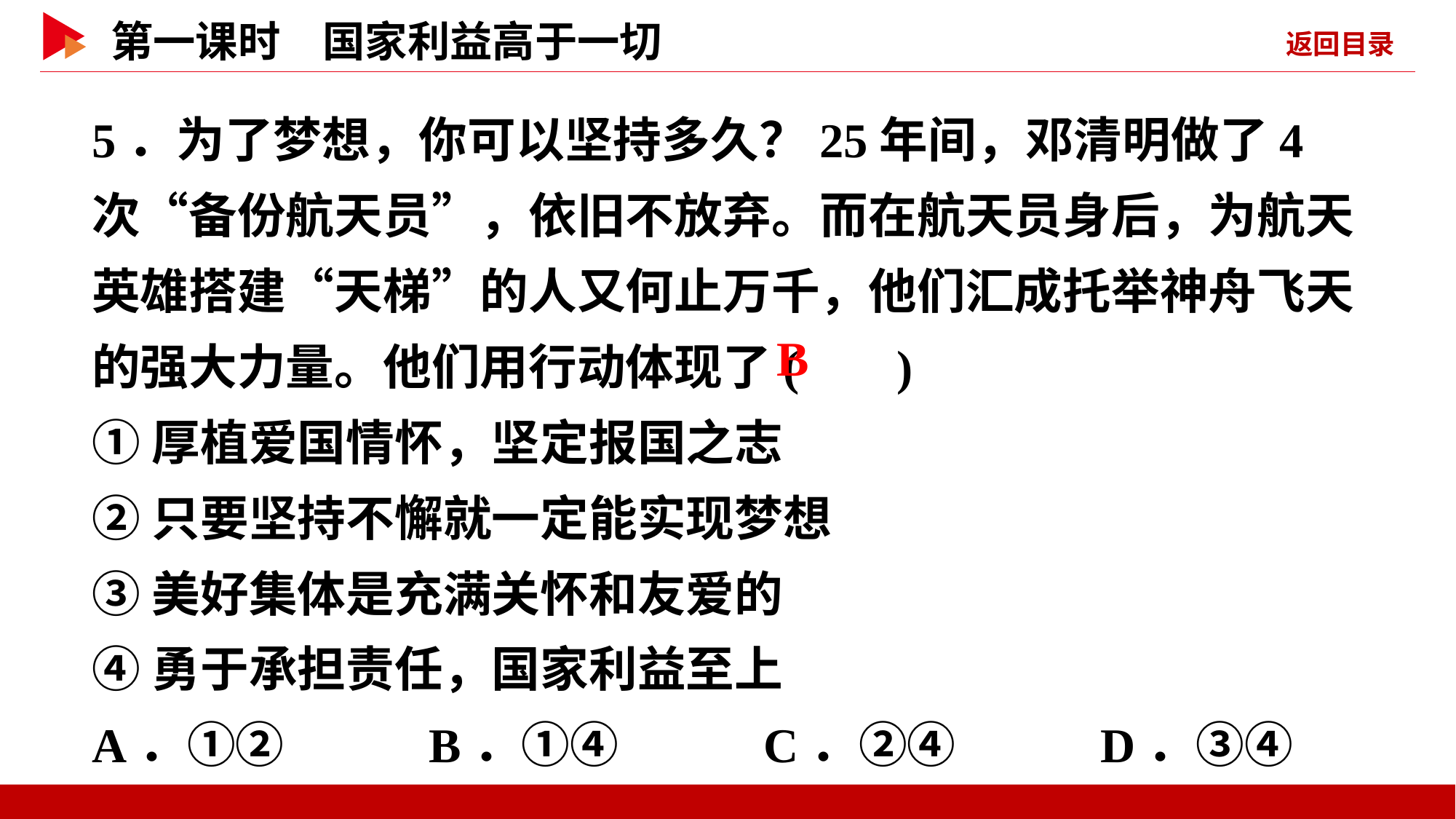

5．为了梦想，你可以坚持多久？25年间，邓清明做了4次“备份航天员”，依旧不放弃。而在航天员身后，为航天英雄搭建“天梯”的人又何止万千，他们汇成托举神舟飞天的强大力量。他们用行动体现了(        )
①厚植爱国情怀，坚定报国之志
②只要坚持不懈就一定能实现梦想
③美好集体是充满关怀和友爱的
④勇于承担责任，国家利益至上
A．①②            B．①④            C．②④            D．③④
   B